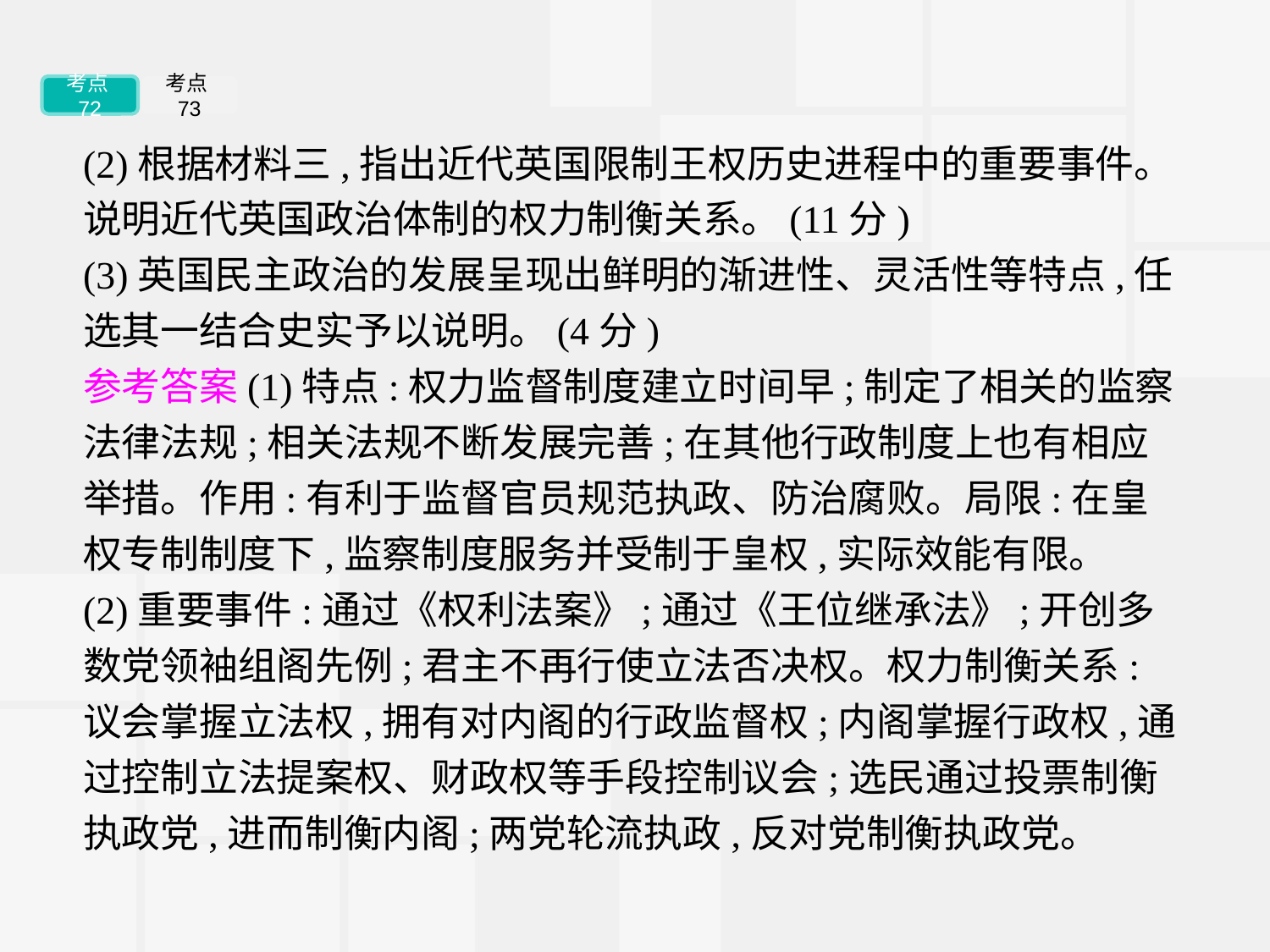

考点72
考点73
(2)根据材料三,指出近代英国限制王权历史进程中的重要事件。说明近代英国政治体制的权力制衡关系。(11分)
(3)英国民主政治的发展呈现出鲜明的渐进性、灵活性等特点,任选其一结合史实予以说明。(4分)
参考答案(1)特点:权力监督制度建立时间早;制定了相关的监察法律法规;相关法规不断发展完善;在其他行政制度上也有相应举措。作用:有利于监督官员规范执政、防治腐败。局限:在皇权专制制度下,监察制度服务并受制于皇权,实际效能有限。
(2)重要事件:通过《权利法案》;通过《王位继承法》;开创多数党领袖组阁先例;君主不再行使立法否决权。权力制衡关系:议会掌握立法权,拥有对内阁的行政监督权;内阁掌握行政权,通过控制立法提案权、财政权等手段控制议会;选民通过投票制衡执政党,进而制衡内阁;两党轮流执政,反对党制衡执政党。